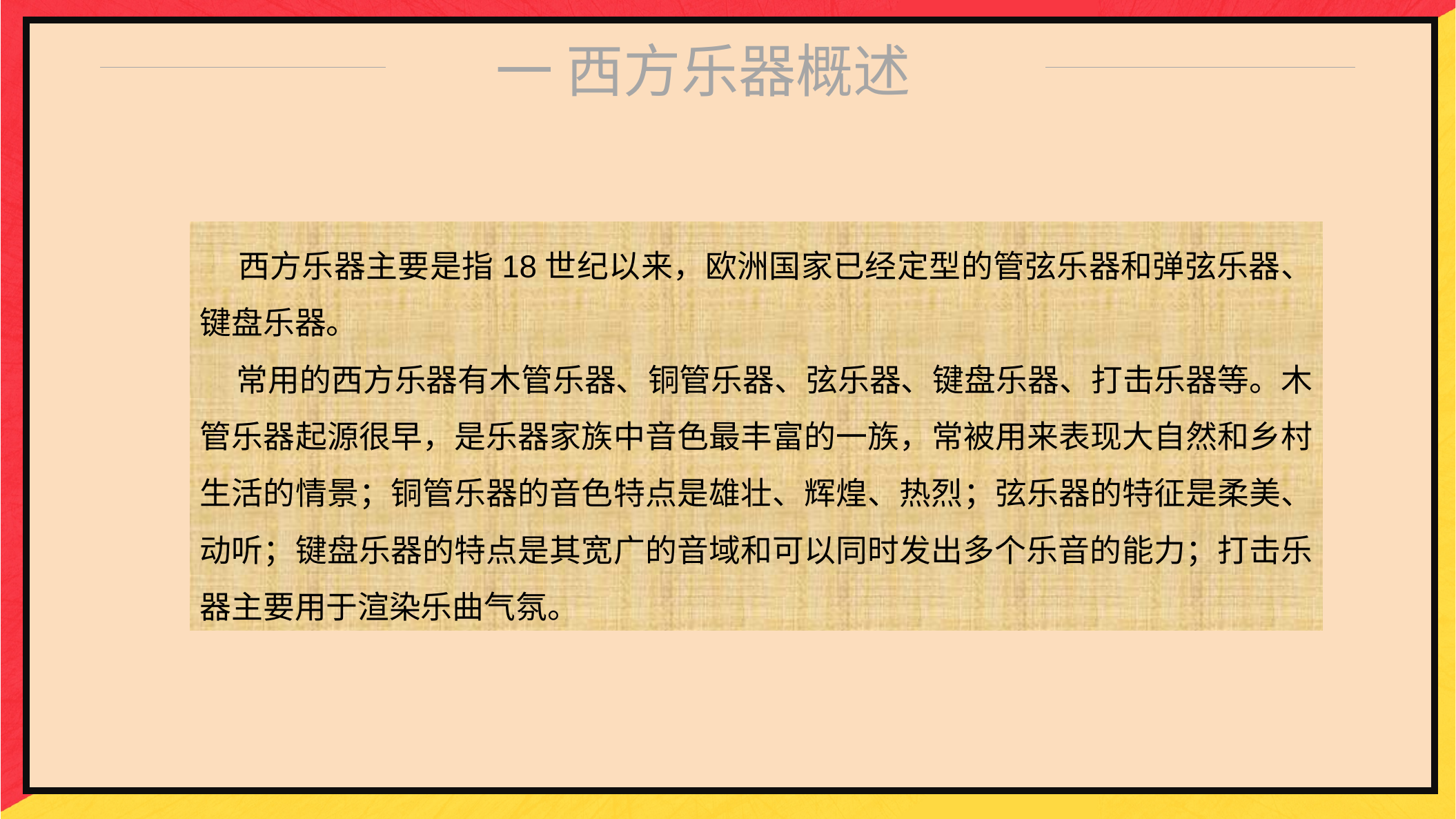

一 西方乐器概述
    西方乐器主要是指18世纪以来，欧洲国家已经定型的管弦乐器和弹弦乐器、键盘乐器。
    常用的西方乐器有木管乐器、铜管乐器、弦乐器、键盘乐器、打击乐器等。木管乐器起源很早，是乐器家族中音色最丰富的一族，常被用来表现大自然和乡村生活的情景；铜管乐器的音色特点是雄壮、辉煌、热烈；弦乐器的特征是柔美、动听；键盘乐器的特点是其宽广的音域和可以同时发出多个乐音的能力；打击乐器主要用于渲染乐曲气氛。